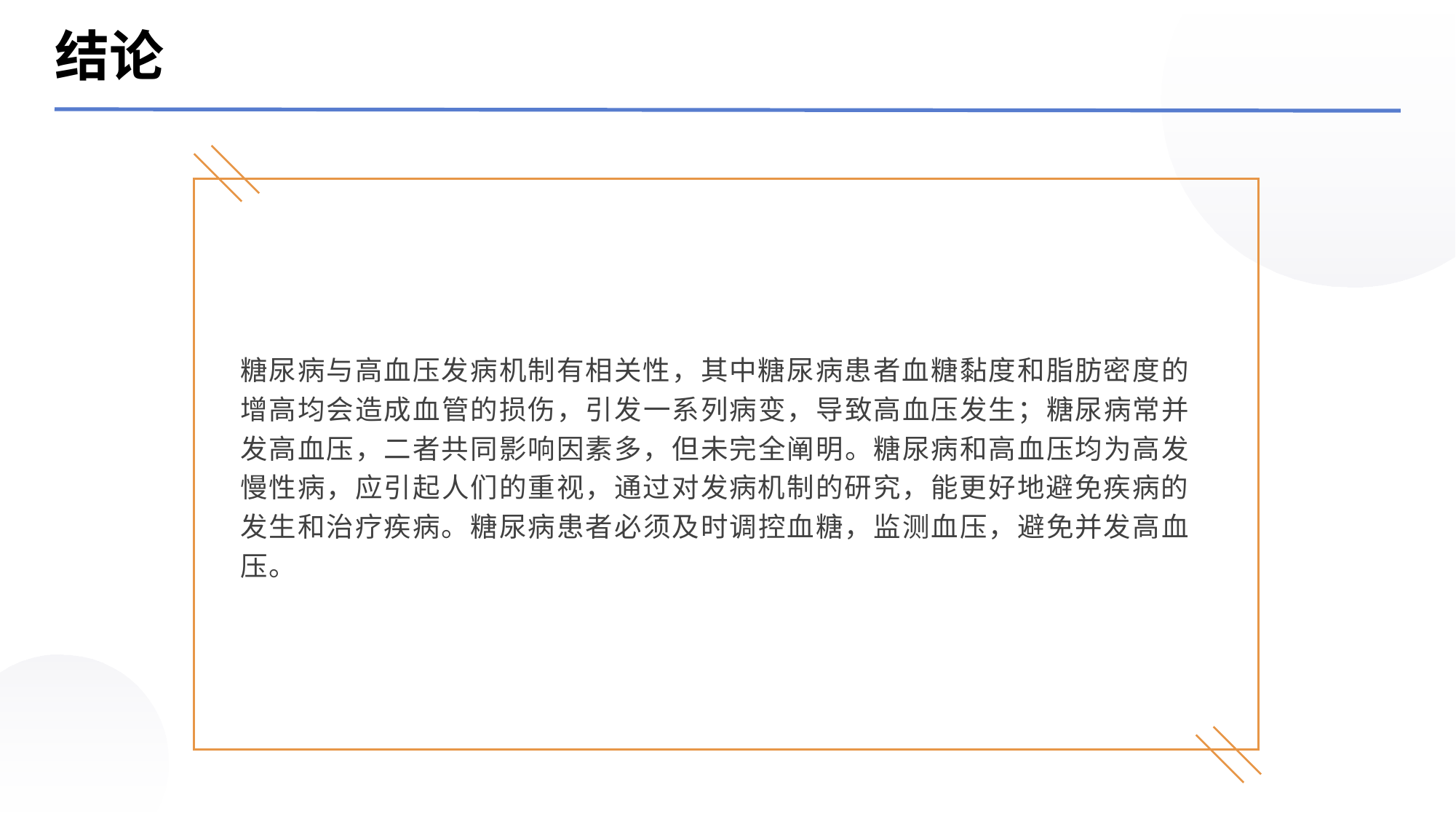

结论

糖尿病与高血压发病机制有相关性，其中糖尿病患者血糖黏度和脂肪密度的增高均会造成血管的损伤，引发一系列病变，导致高血压发生；糖尿病常并发高血压，二者共同影响因素多，但未完全阐明。糖尿病和高血压均为高发慢性病，应引起人们的重视，通过对发病机制的研究，能更好地避免疾病的发生和治疗疾病。糖尿病患者必须及时调控血糖，监测血压，避免并发高血压。